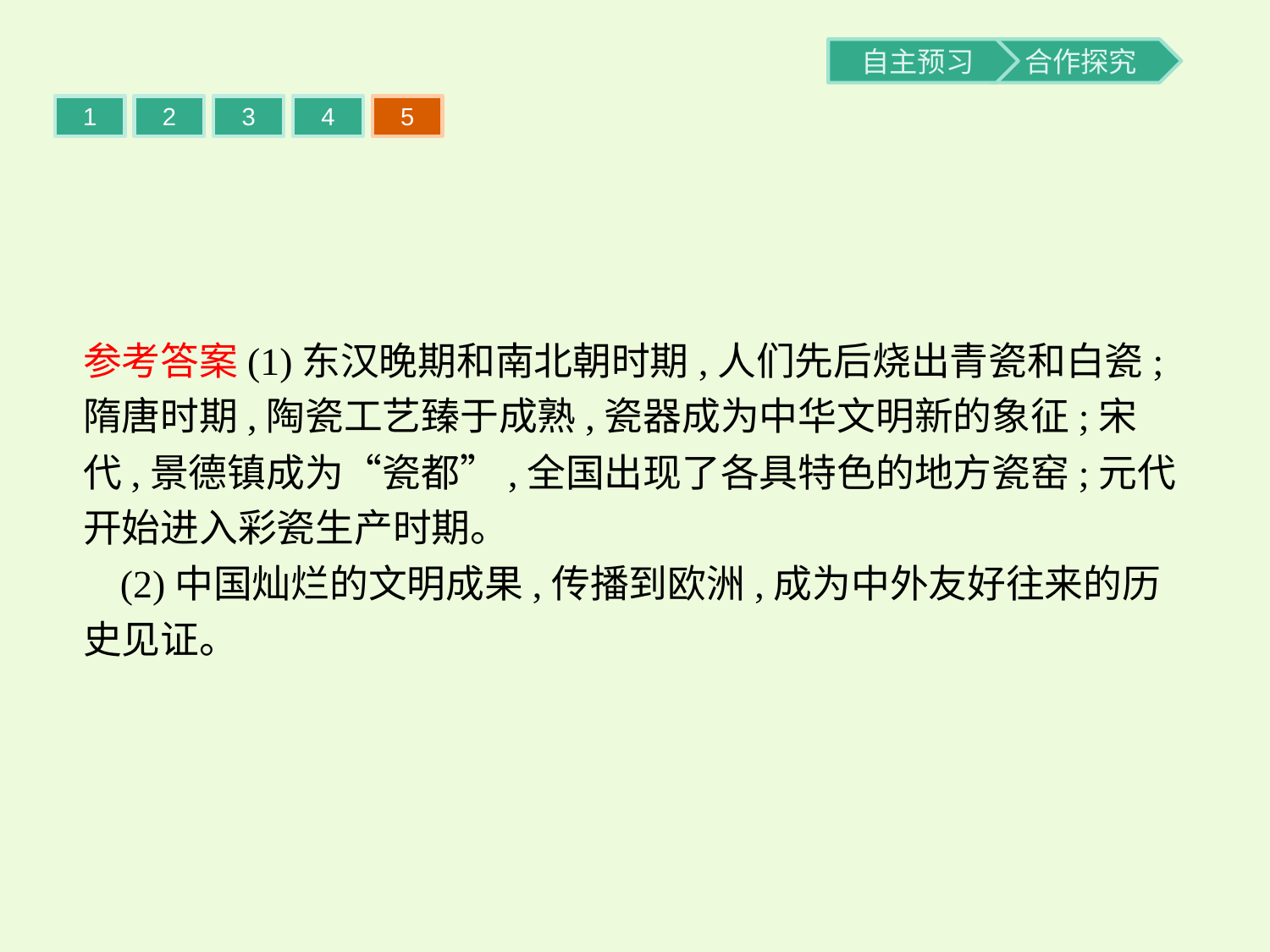

1
2
3
4
5
参考答案(1)东汉晚期和南北朝时期,人们先后烧出青瓷和白瓷;隋唐时期,陶瓷工艺臻于成熟,瓷器成为中华文明新的象征;宋代,景德镇成为“瓷都”,全国出现了各具特色的地方瓷窑;元代开始进入彩瓷生产时期。
(2)中国灿烂的文明成果,传播到欧洲,成为中外友好往来的历史见证。